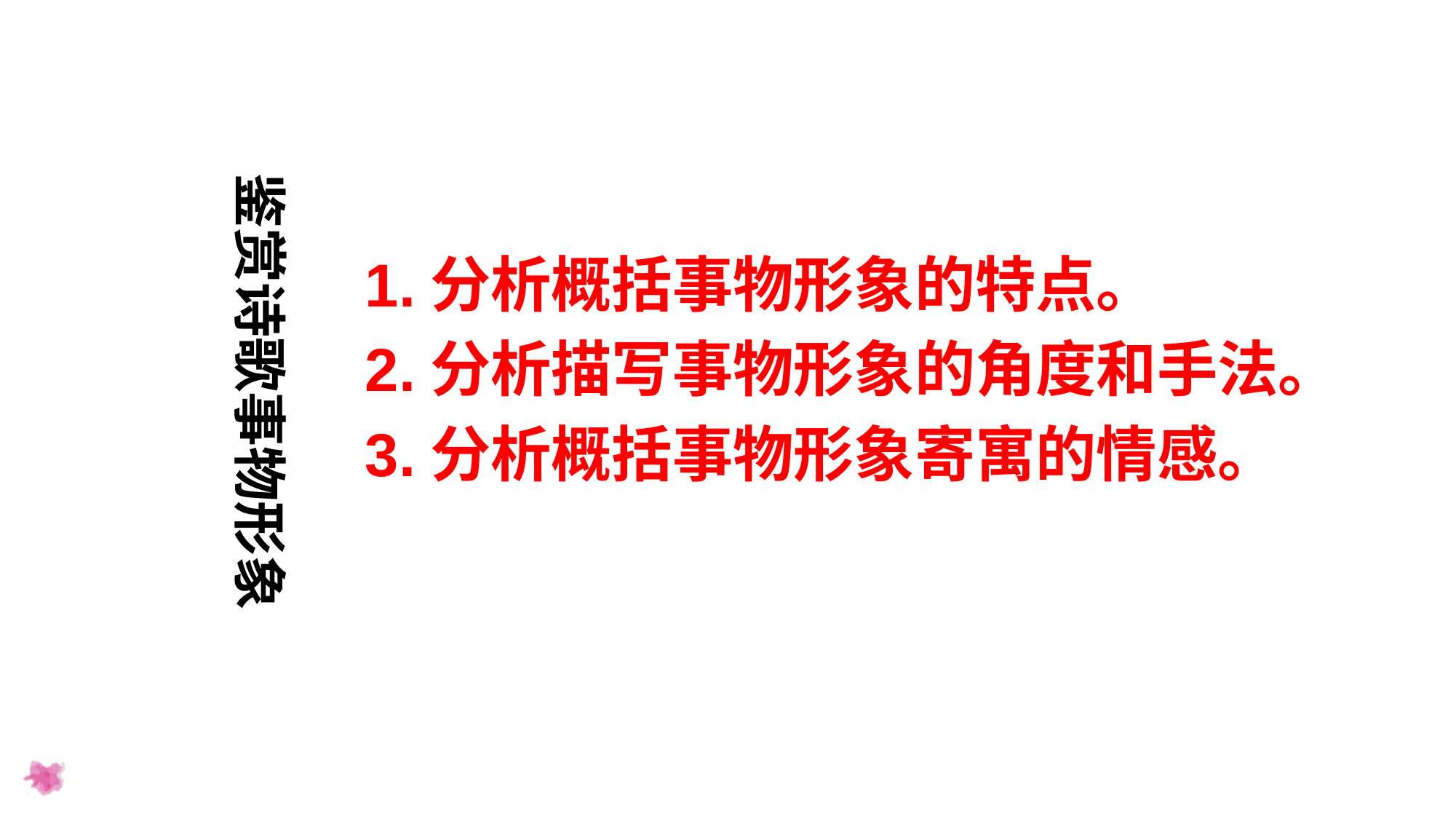

鉴赏诗歌事物形象

1.分析概括事物形象的特点。
2.分析描写事物形象的角度和手法。
3.分析概括事物形象寄寓的情感。